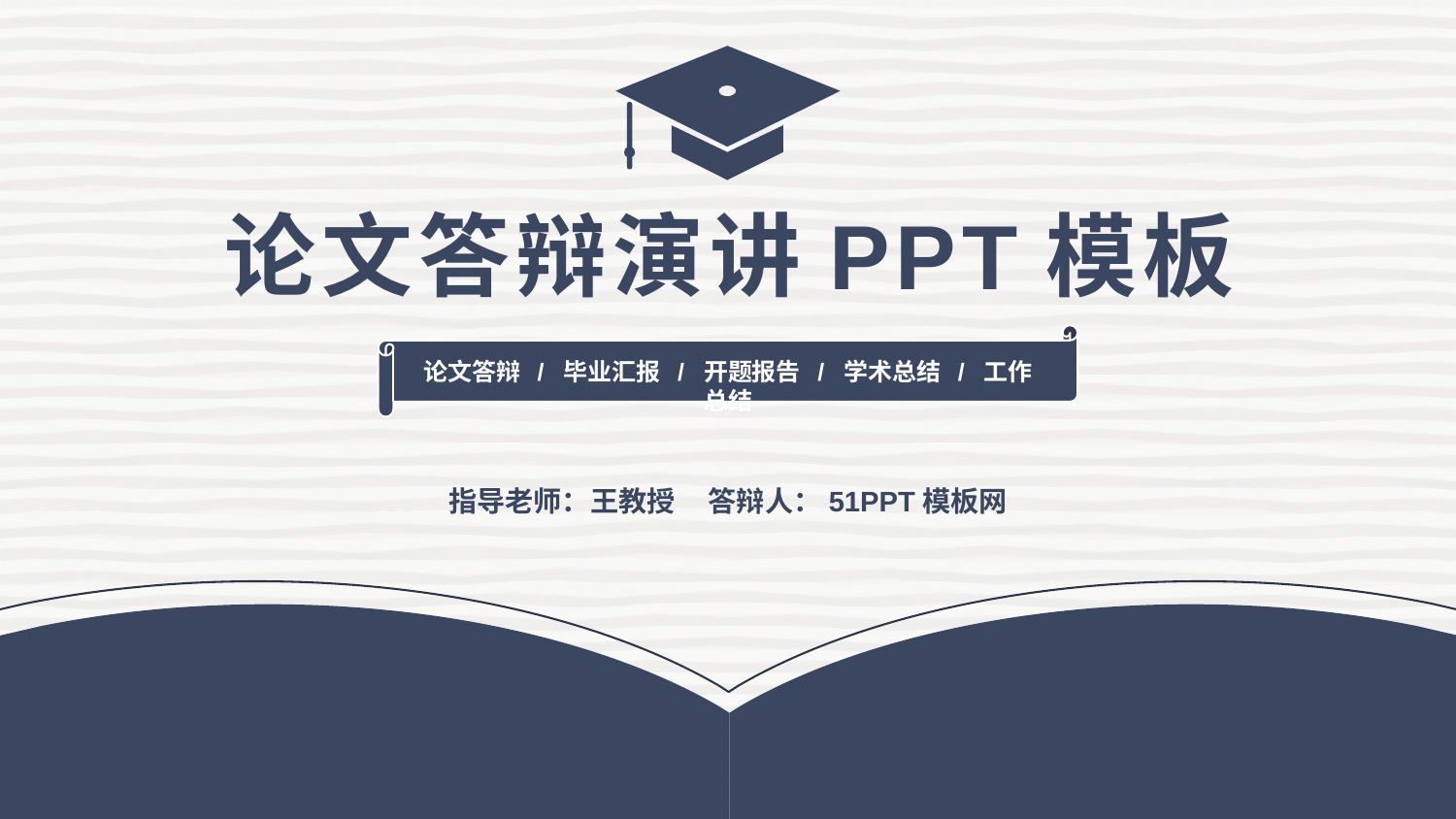

论文答辩演讲PPT模板

论文答辩  /  毕业汇报  /  开题报告  /  学术总结  /  工作总结
指导老师：王教授     答辩人：51PPT模板网